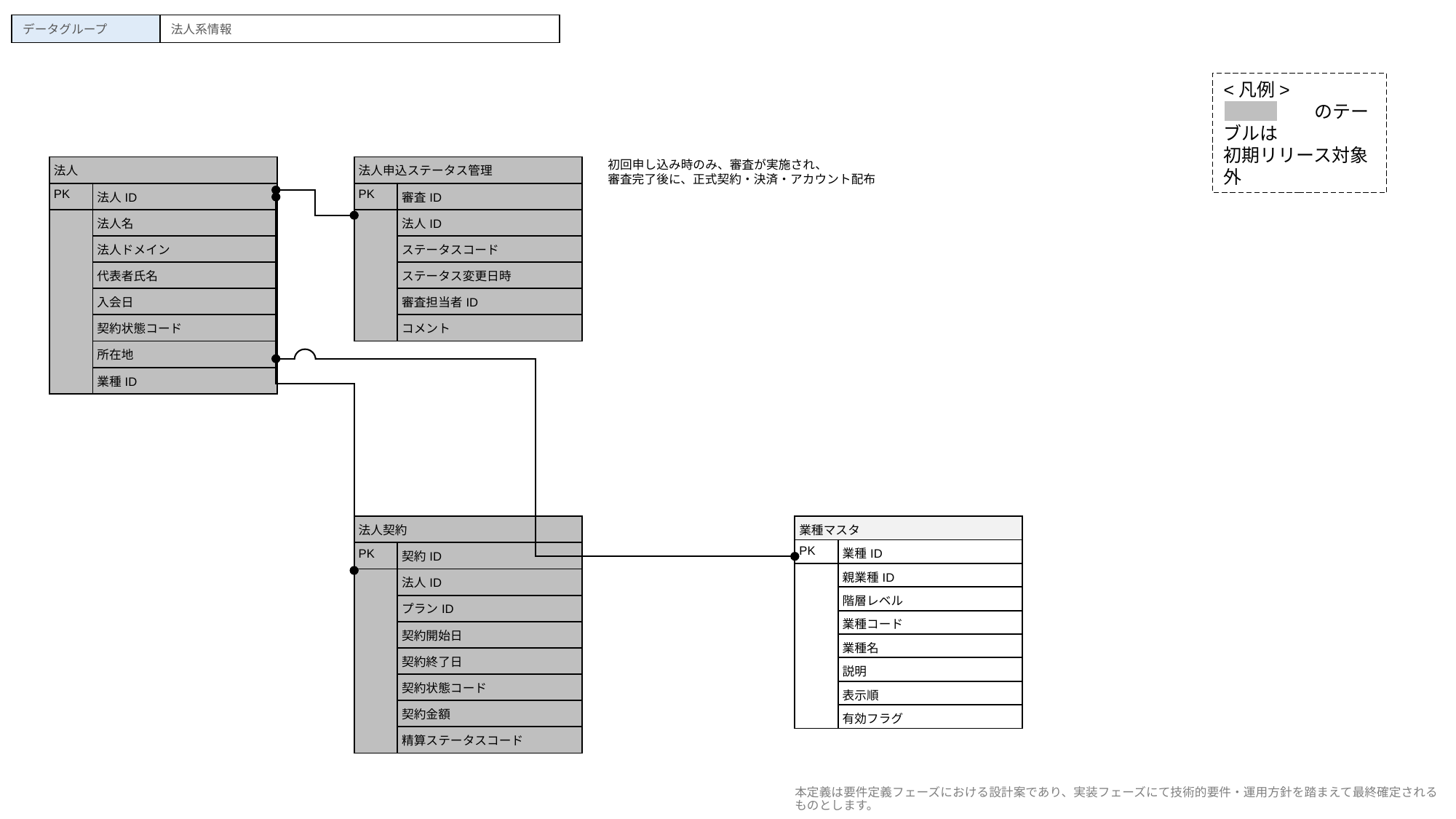

| データグループ | 法人系情報 |
| --- | --- |
<凡例>
　　　　　のテーブルは
初期リリース対象外

| 法人 |  |
| --- | --- |
| PK | 法人ID |
|  | 法人名 |
|  | 法人ドメイン |
|  | 代表者氏名 |
|  | 入会日 |
|  | 契約状態コード |
|  | 所在地 |
|  | 業種ID |
| 法人申込ステータス管理 |  |
| --- | --- |
| PK | 審査ID |
|  | 法人ID |
|  | ステータスコード |
|  | ステータス変更日時 |
|  | 審査担当者ID |
|  | コメント |
初回申し込み時のみ、審査が実施され、
審査完了後に、正式契約・決済・アカウント配布

| 法人契約 |  |
| --- | --- |
| PK | 契約ID |
|  | 法人ID |
|  | プランID |
|  | 契約開始日 |
|  | 契約終了日 |
|  | 契約状態コード |
|  | 契約金額 |
|  | 精算ステータスコード |
| 業種マスタ |  |
| --- | --- |
| PK | 業種ID |
|  | 親業種ID |
|  | 階層レベル |
|  | 業種コード |
|  | 業種名 |
|  | 説明 |
|  | 表示順 |
|  | 有効フラグ |

本定義は要件定義フェーズにおける設計案であり、実装フェーズにて技術的要件・運用方針を踏まえて最終確定されるものとします。